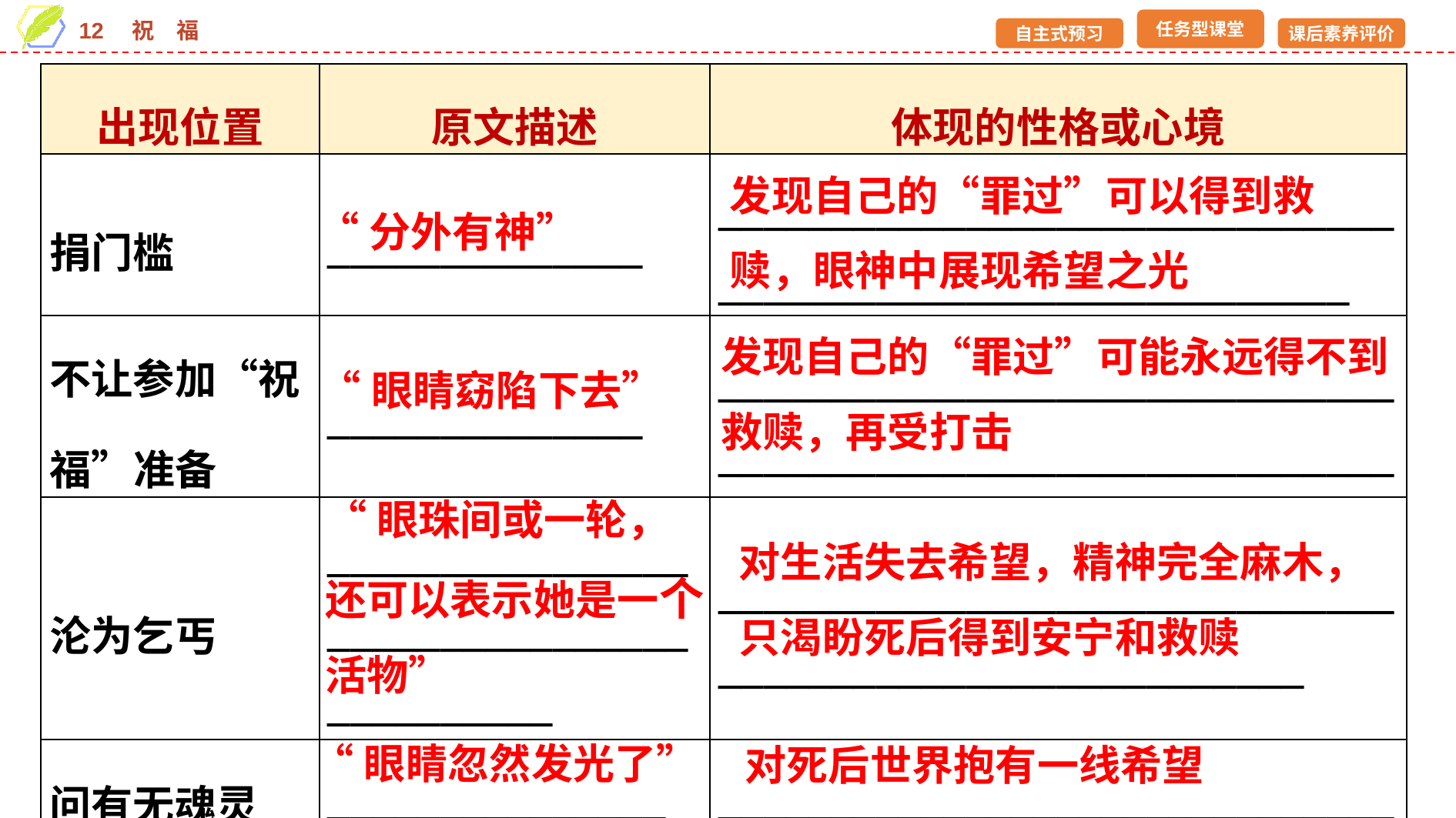

| 出现位置 | 原文描述 | 体现的性格或心境 |
| --- | --- | --- |
| 捐门槛 | \_\_\_\_\_\_\_\_\_\_\_\_\_\_ | \_\_\_\_\_\_\_\_\_\_\_\_\_\_\_\_\_\_\_\_\_\_\_\_\_\_\_\_\_\_\_\_\_\_\_\_\_\_\_\_\_\_\_\_\_\_\_\_\_\_\_\_\_\_\_\_\_\_ |
| 不让参加“祝福”准备 | \_\_\_\_\_\_\_\_\_\_\_\_\_\_ | \_\_\_\_\_\_\_\_\_\_\_\_\_\_\_\_\_\_\_\_\_\_\_\_\_\_\_\_\_\_\_\_\_\_\_\_\_\_\_\_\_\_\_\_\_\_\_\_\_\_\_\_\_\_\_\_\_\_\_\_ |
| 沦为乞丐 | \_\_\_\_\_\_\_\_\_\_\_\_\_\_\_\_\_\_\_\_\_\_\_\_\_\_\_\_\_\_\_\_\_\_\_\_\_\_\_\_\_\_ | \_\_\_\_\_\_\_\_\_\_\_\_\_\_\_\_\_\_\_\_\_\_\_\_\_\_\_\_\_\_\_\_\_\_\_\_\_\_\_\_\_\_\_\_\_\_\_\_\_\_\_\_\_\_\_\_ |
| 问有无魂灵 | \_\_\_\_\_\_\_\_\_\_\_\_\_\_\_ | \_\_\_\_\_\_\_\_\_\_\_\_\_\_\_\_\_\_\_\_\_\_\_\_\_\_\_\_\_\_ |
发现自己的“罪过”可以得到救赎，眼神中展现希望之光
“分外有神”
发现自己的“罪过”可能永远得不到救赎，再受打击
“眼睛窈陷下去”
“眼珠间或一轮，还可以表示她是一个活物”
对生活失去希望，精神完全麻木，只渴盼死后得到安宁和救赎
“眼睛忽然发光了”
对死后世界抱有一线希望